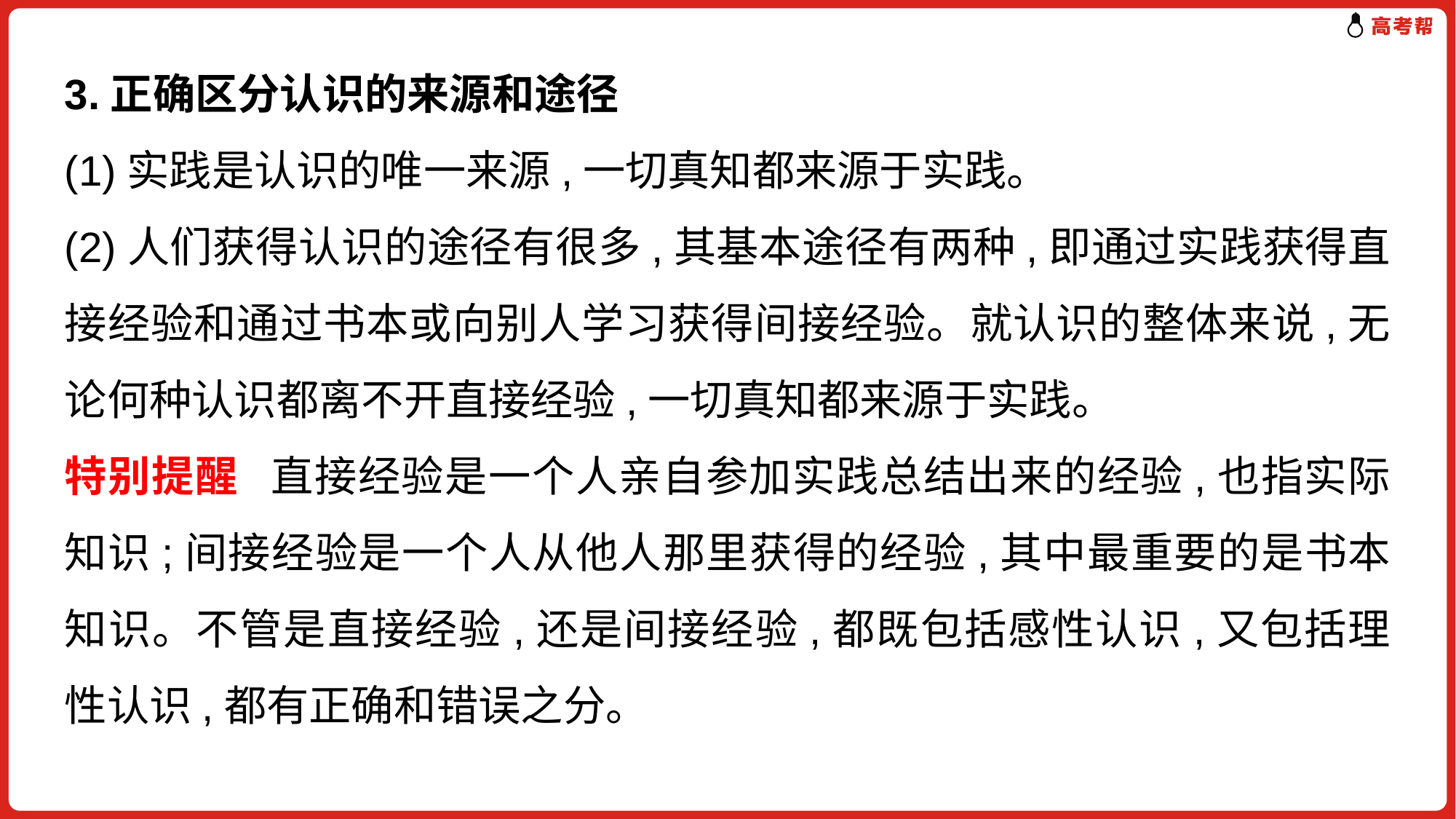

3.正确区分认识的来源和途径
(1)实践是认识的唯一来源,一切真知都来源于实践。
(2)人们获得认识的途径有很多,其基本途径有两种,即通过实践获得直接经验和通过书本或向别人学习获得间接经验。就认识的整体来说,无论何种认识都离不开直接经验,一切真知都来源于实践。
特别提醒   直接经验是一个人亲自参加实践总结出来的经验,也指实际知识;间接经验是一个人从他人那里获得的经验,其中最重要的是书本知识。不管是直接经验,还是间接经验,都既包括感性认识,又包括理性认识,都有正确和错误之分。